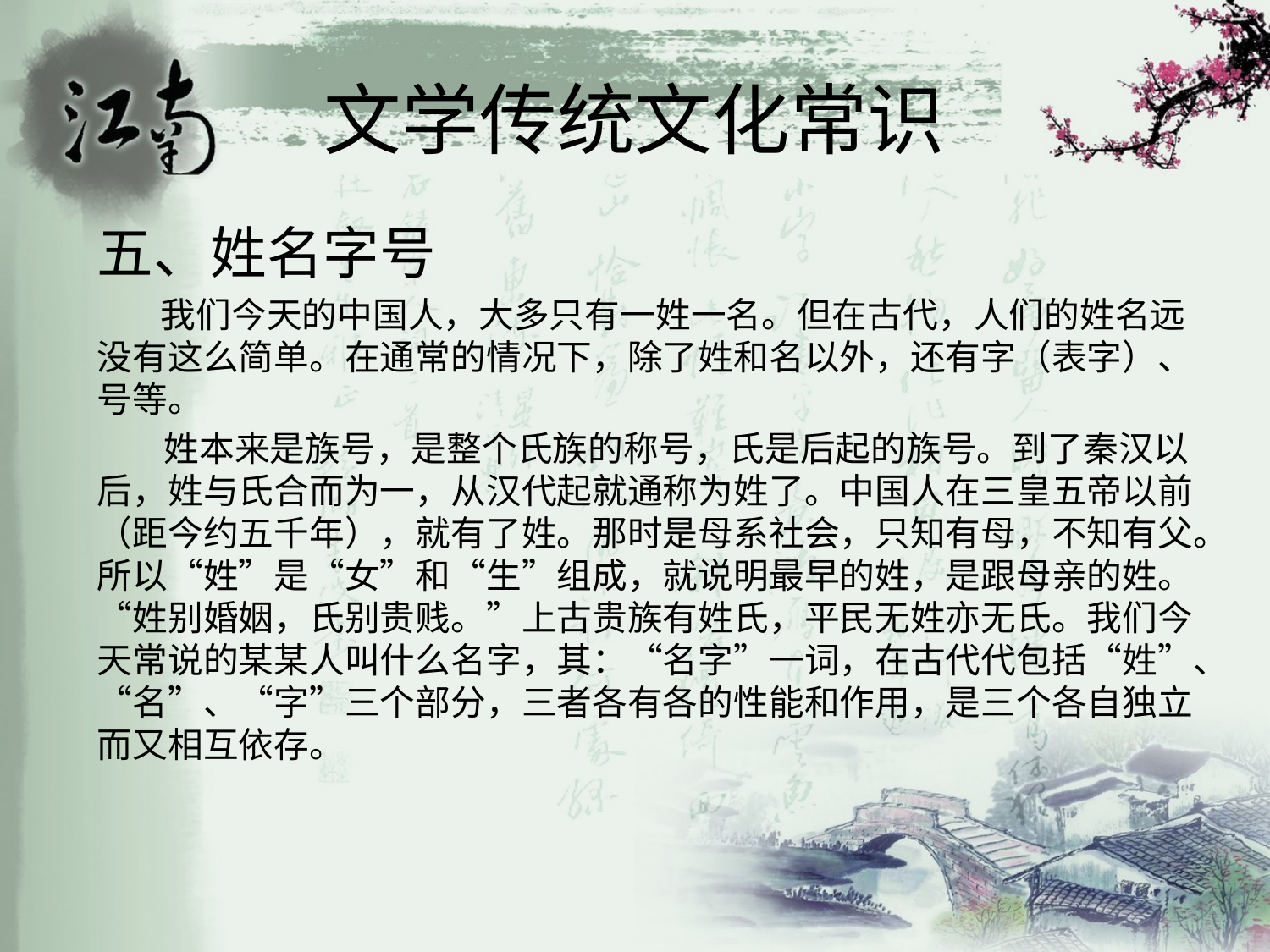

# 文学传统文化常识
五、姓名字号
       我们今天的中国人，大多只有一姓一名。但在古代，人们的姓名远没有这么简单。在通常的情况下，除了姓和名以外，还有字（表字）、号等。
　    姓本来是族号，是整个氏族的称号，氏是后起的族号。到了秦汉以后，姓与氏合而为一，从汉代起就通称为姓了。中国人在三皇五帝以前（距今约五千年），就有了姓。那时是母系社会，只知有母，不知有父。所以“姓”是“女”和“生”组成，就说明最早的姓，是跟母亲的姓。“姓别婚姻，氏别贵贱。”上古贵族有姓氏，平民无姓亦无氏。我们今天常说的某某人叫什么名字，其：“名字”一词，在古代代包括“姓”、“名”、“字”三个部分，三者各有各的性能和作用，是三个各自独立而又相互依存。